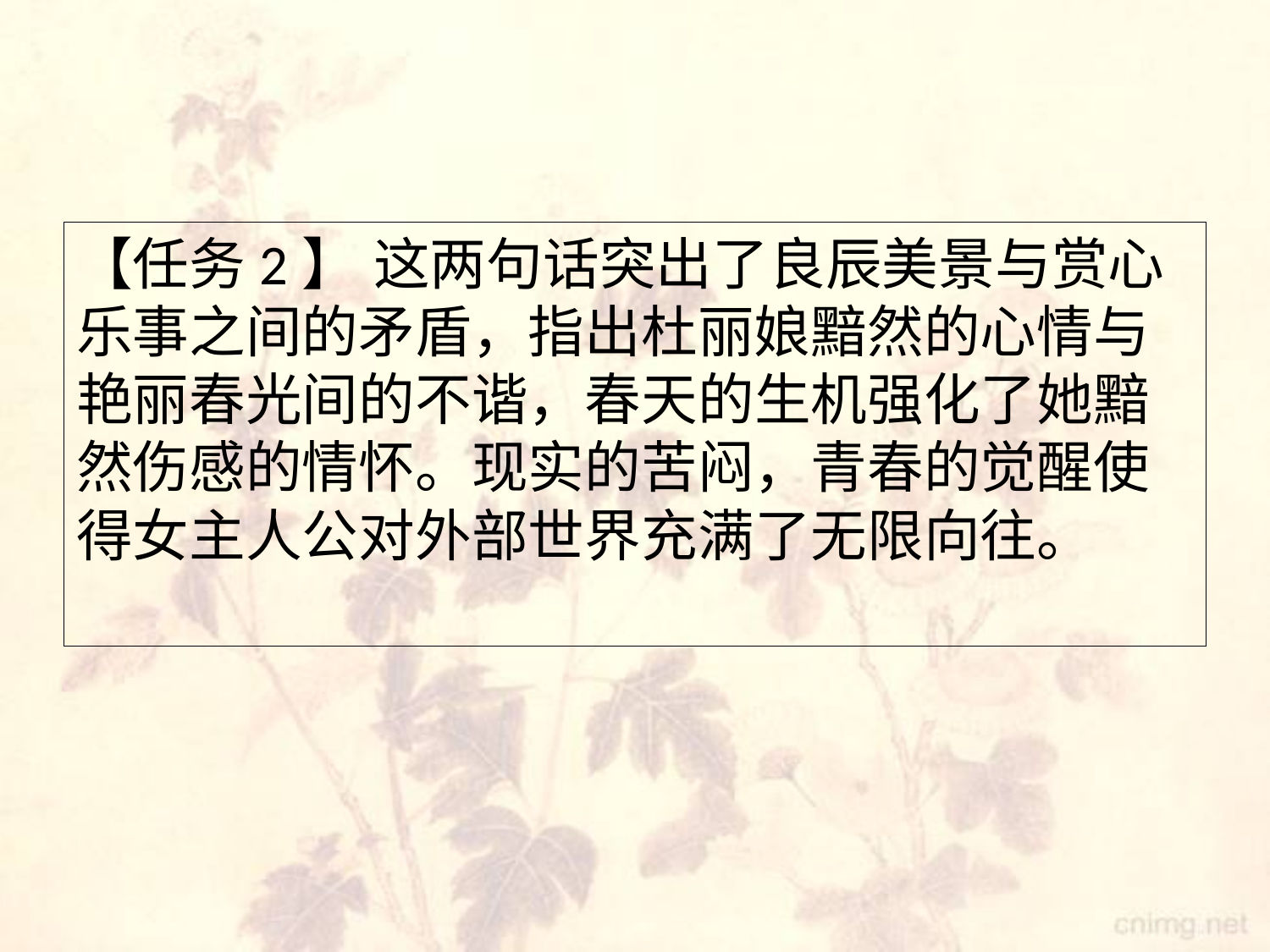

#
【任务2】 这两句话突出了良辰美景与赏心乐事之间的矛盾，指出杜丽娘黯然的心情与艳丽春光间的不谐，春天的生机强化了她黯然伤感的情怀。现实的苦闷，青春的觉醒使得女主人公对外部世界充满了无限向往。